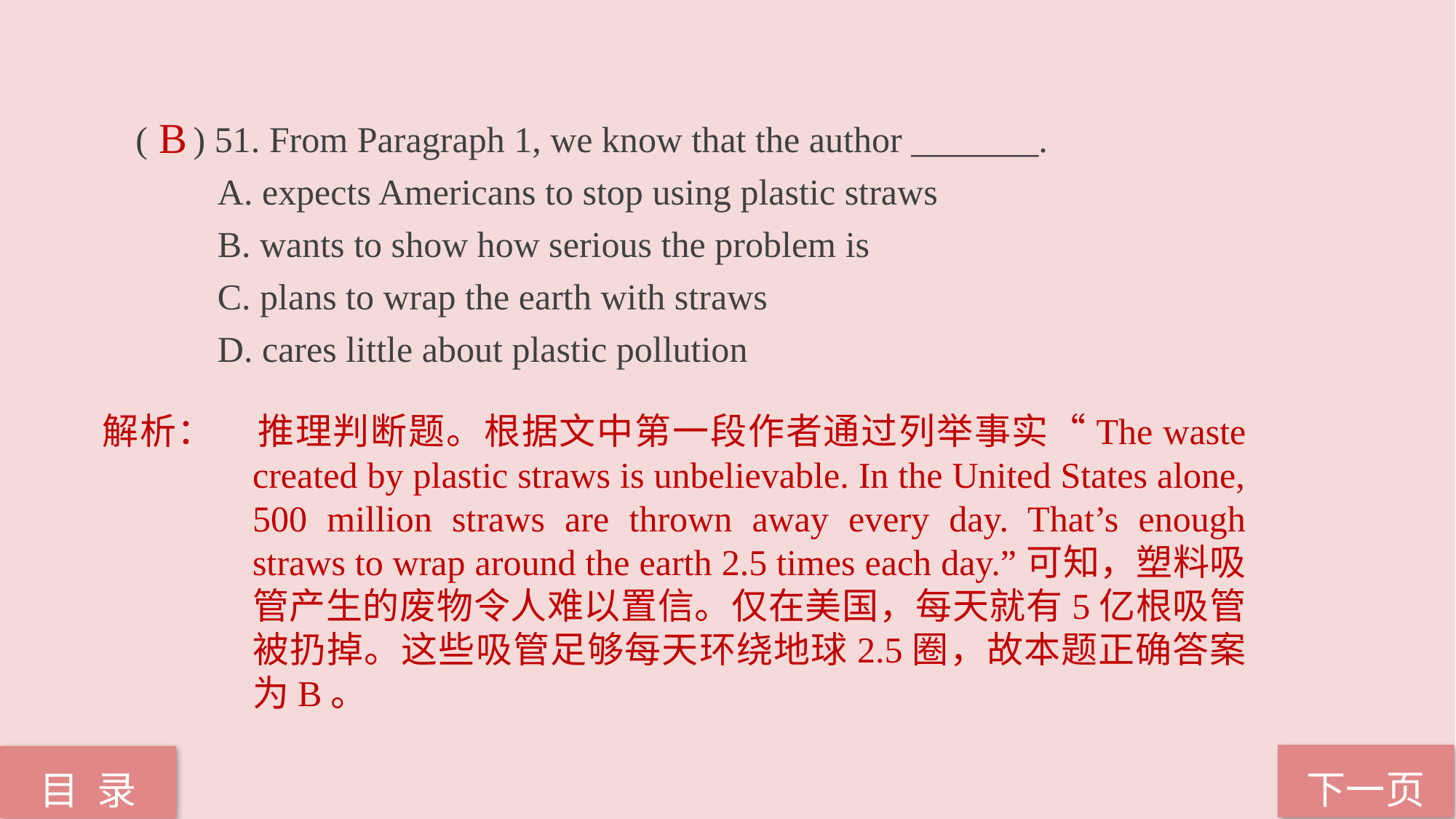

(     ) 51. From Paragraph 1, we know that the author _______.
         A. expects Americans to stop using plastic straws
         B. wants to show how serious the problem is
         C. plans to wrap the earth with straws
         D. cares little about plastic pollution
B
解析：	推理判断题。根据文中第一段作者通过列举事实“The waste created by plastic straws is unbelievable. In the United States alone, 500 million straws are thrown away every day. That’s enough straws to wrap around the earth 2.5 times each day.”可知，塑料吸管产生的废物令人难以置信。仅在美国，每天就有5亿根吸管被扔掉。这些吸管足够每天环绕地球2.5圈，故本题正确答案为B。